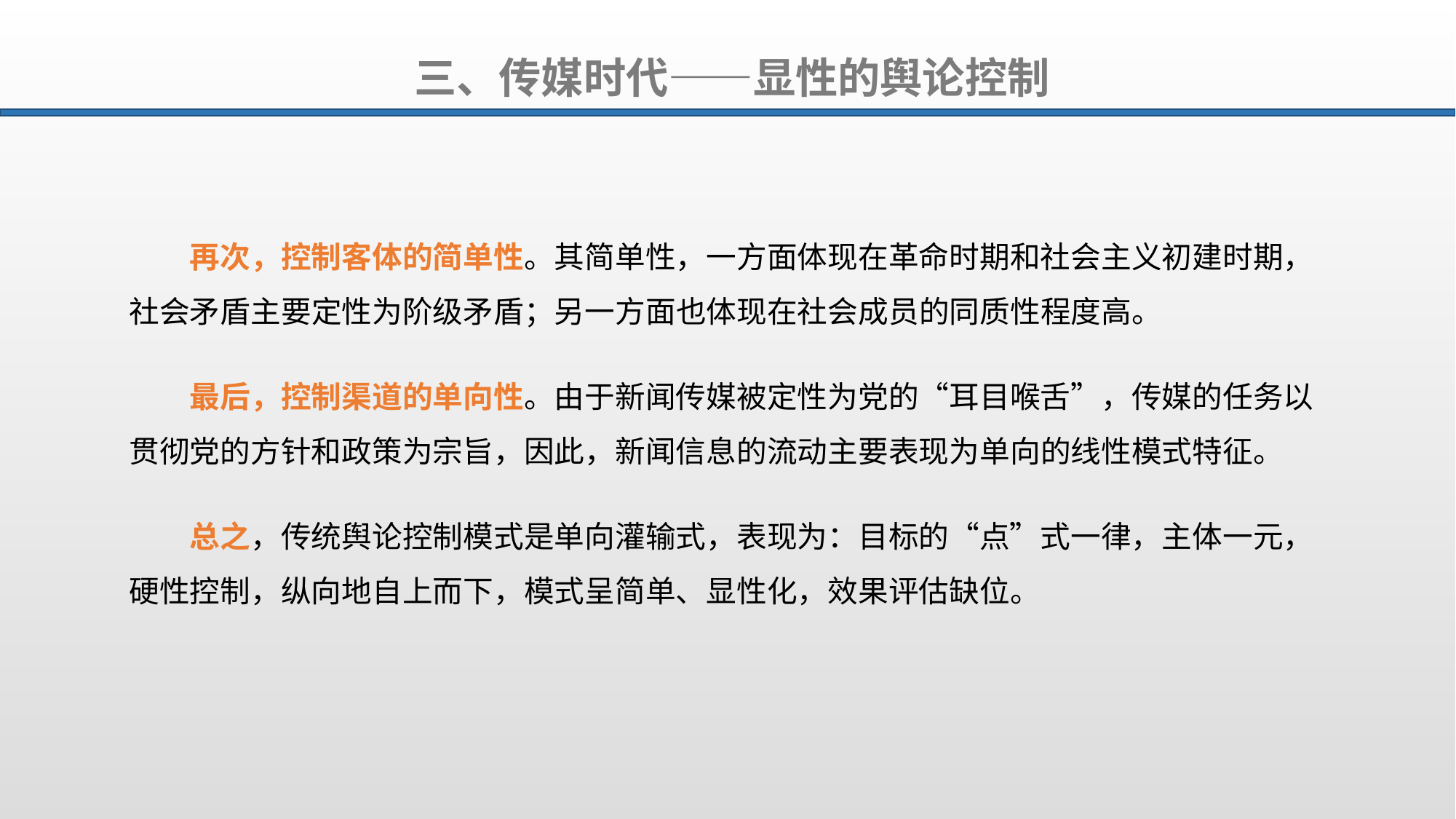

三、传媒时代——显性的舆论控制

再次，控制客体的简单性。其简单性，一方面体现在革命时期和社会主义初建时期，社会矛盾主要定性为阶级矛盾；另一方面也体现在社会成员的同质性程度高。
最后，控制渠道的单向性。由于新闻传媒被定性为党的“耳目喉舌”，传媒的任务以贯彻党的方针和政策为宗旨，因此，新闻信息的流动主要表现为单向的线性模式特征。
总之，传统舆论控制模式是单向灌输式，表现为：目标的“点”式一律，主体一元，硬性控制，纵向地自上而下，模式呈简单、显性化，效果评估缺位。